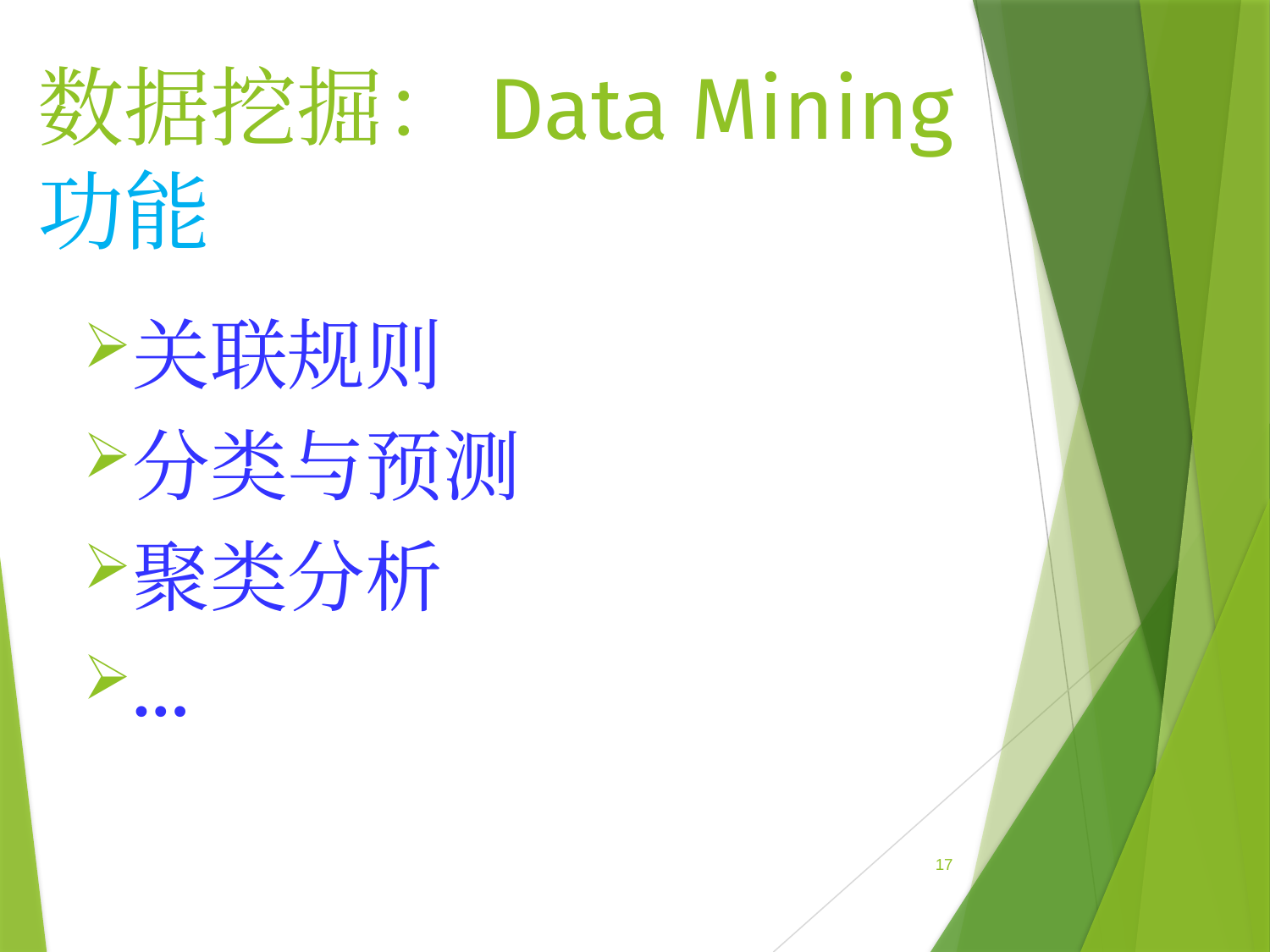

# 数据挖掘：Data Mining 功能
关联规则
分类与预测
聚类分析
…

17